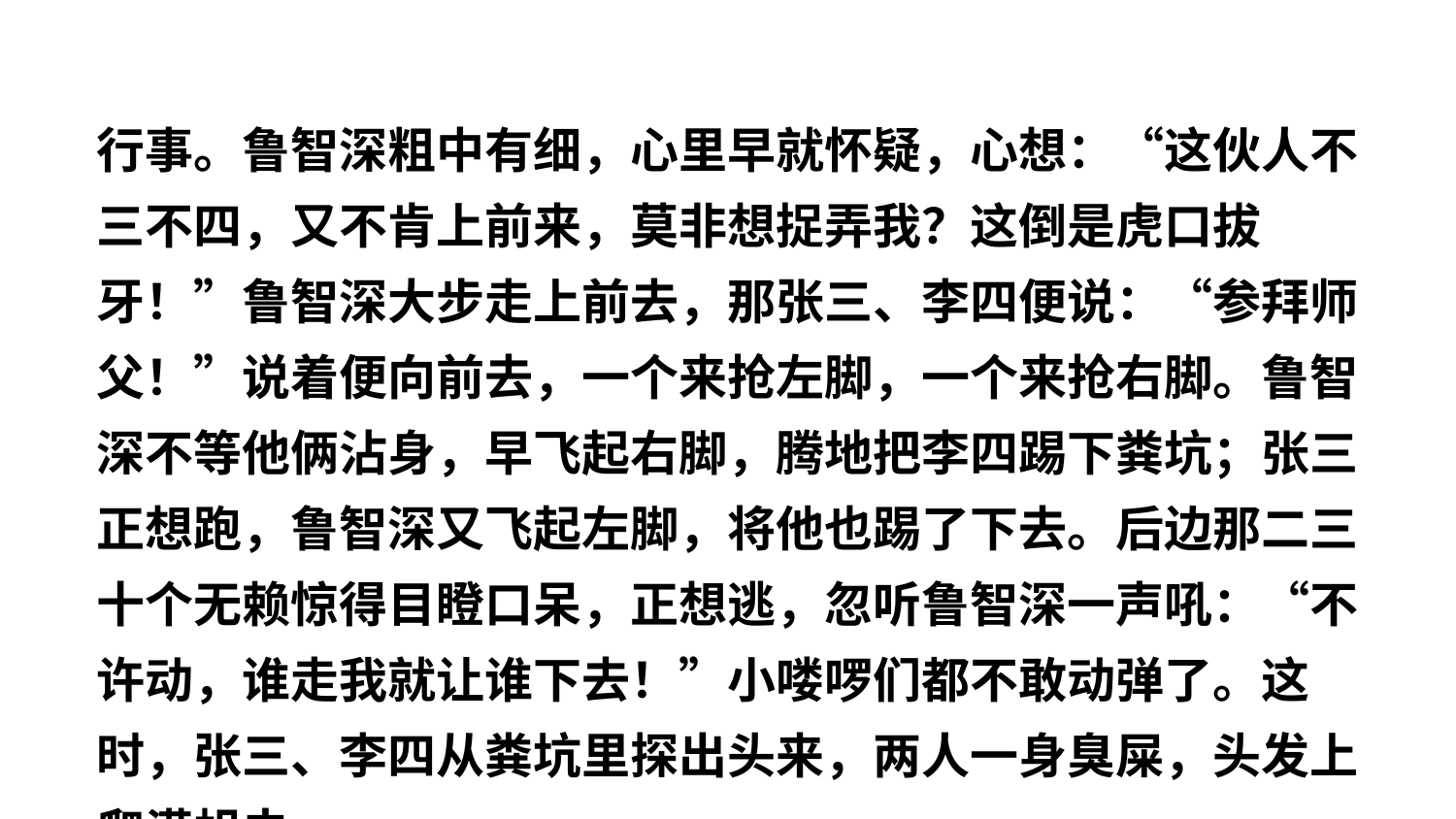

行事。鲁智深粗中有细，心里早就怀疑，心想：“这伙人不三不四，又不肯上前来，莫非想捉弄我？这倒是虎口拔牙！”鲁智深大步走上前去，那张三、李四便说：“参拜师父！”说着便向前去，一个来抢左脚，一个来抢右脚。鲁智深不等他俩沾身，早飞起右脚，腾地把李四踢下粪坑；张三正想跑，鲁智深又飞起左脚，将他也踢了下去。后边那二三十个无赖惊得目瞪口呆，正想逃，忽听鲁智深一声吼：“不许动，谁走我就让谁下去！”小喽啰们都不敢动弹了。这时，张三、李四从粪坑里探出头来，两人一身臭屎，头发上爬满蛆虫，